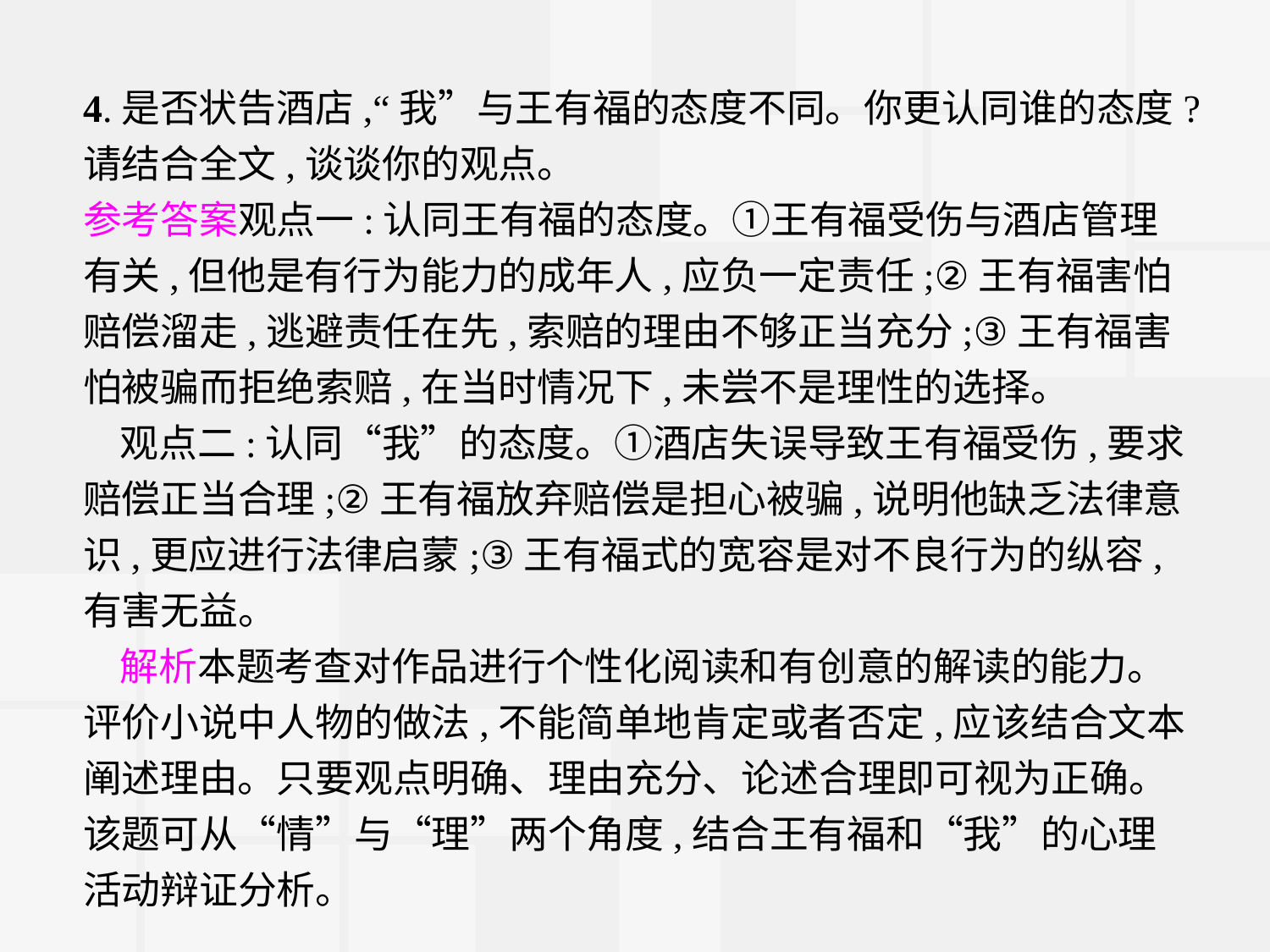

4.是否状告酒店,“我”与王有福的态度不同。你更认同谁的态度?请结合全文,谈谈你的观点。
参考答案观点一:认同王有福的态度。①王有福受伤与酒店管理有关,但他是有行为能力的成年人,应负一定责任;②王有福害怕赔偿溜走,逃避责任在先,索赔的理由不够正当充分;③王有福害怕被骗而拒绝索赔,在当时情况下,未尝不是理性的选择。
观点二:认同“我”的态度。①酒店失误导致王有福受伤,要求赔偿正当合理;②王有福放弃赔偿是担心被骗,说明他缺乏法律意识,更应进行法律启蒙;③王有福式的宽容是对不良行为的纵容,有害无益。
解析本题考查对作品进行个性化阅读和有创意的解读的能力。评价小说中人物的做法,不能简单地肯定或者否定,应该结合文本阐述理由。只要观点明确、理由充分、论述合理即可视为正确。该题可从“情”与“理”两个角度,结合王有福和“我”的心理活动辩证分析。